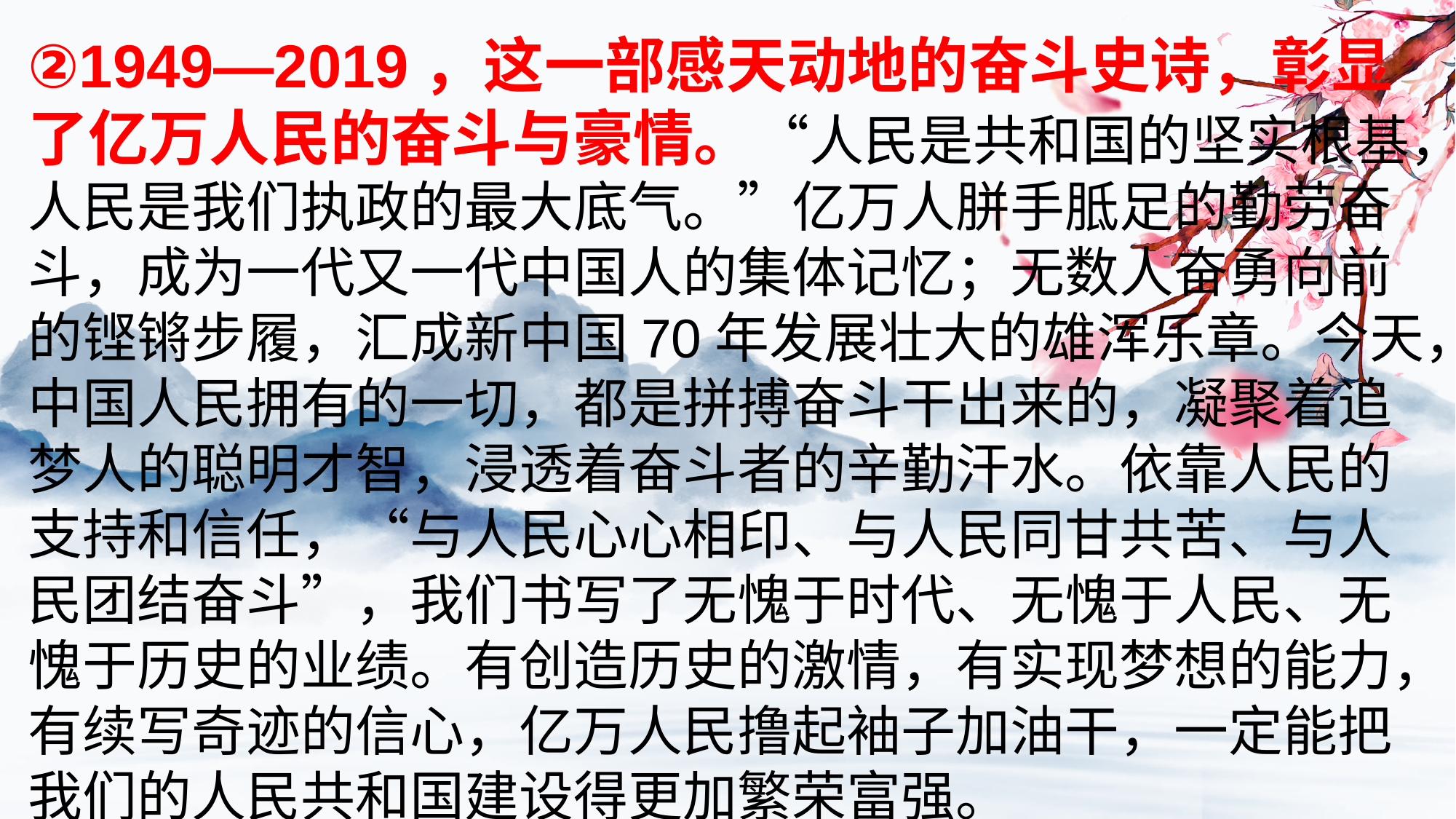

②1949—2019，这一部感天动地的奋斗史诗，彰显了亿万人民的奋斗与豪情。“人民是共和国的坚实根基，人民是我们执政的最大底气。”亿万人胼手胝足的勤劳奋斗，成为一代又一代中国人的集体记忆；无数人奋勇向前的铿锵步履，汇成新中国70年发展壮大的雄浑乐章。今天，中国人民拥有的一切，都是拼搏奋斗干出来的，凝聚着追梦人的聪明才智，浸透着奋斗者的辛勤汗水。依靠人民的支持和信任，“与人民心心相印、与人民同甘共苦、与人民团结奋斗”，我们书写了无愧于时代、无愧于人民、无愧于历史的业绩。有创造历史的激情，有实现梦想的能力，有续写奇迹的信心，亿万人民撸起袖子加油干，一定能把我们的人民共和国建设得更加繁荣富强。